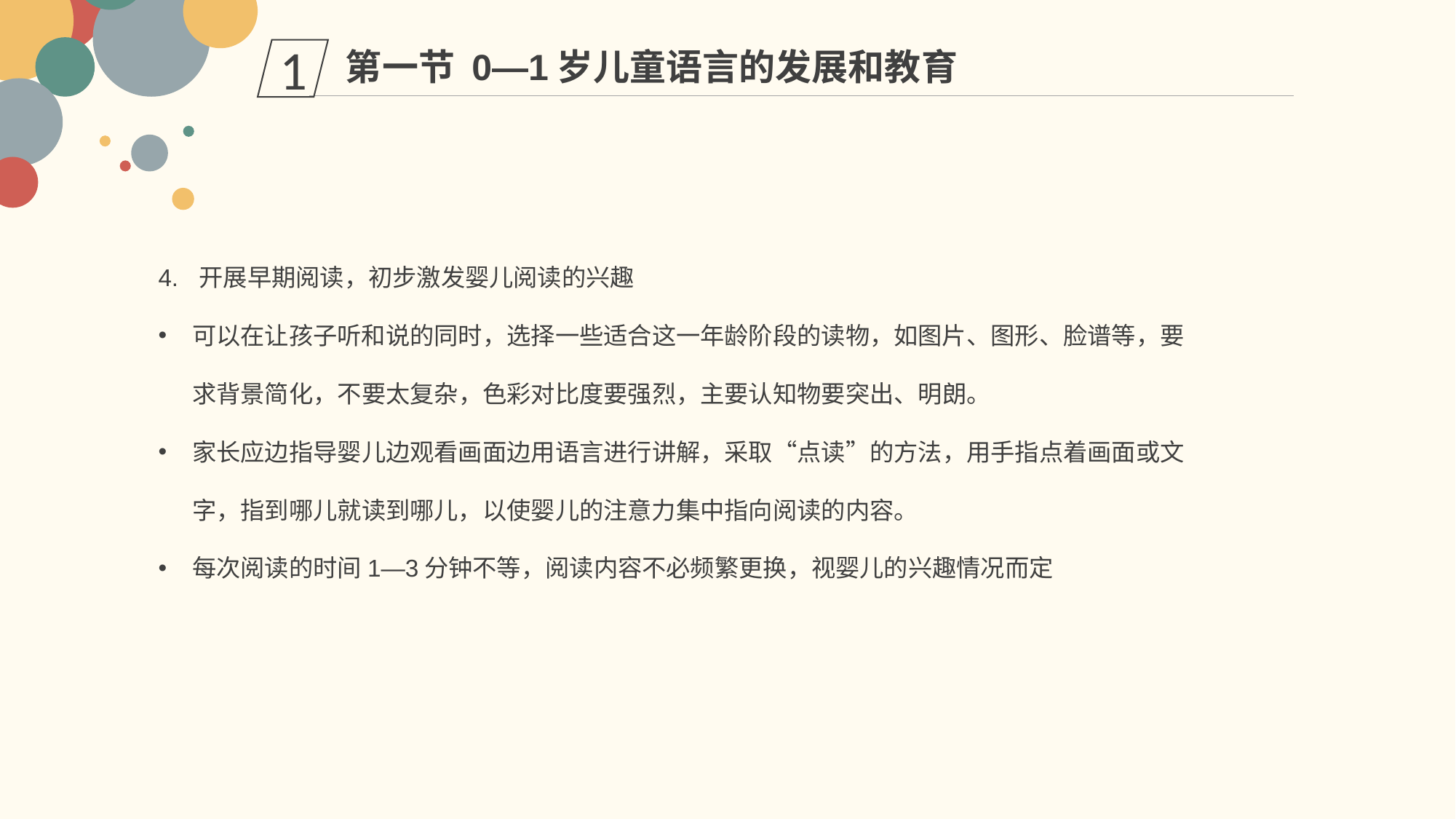

第一节 0—1岁儿童语言的发展和教育
1
开展早期阅读，初步激发婴儿阅读的兴趣
可以在让孩子听和说的同时，选择一些适合这一年龄阶段的读物，如图片、图形、脸谱等，要求背景简化，不要太复杂，色彩对比度要强烈，主要认知物要突出、明朗。
家长应边指导婴儿边观看画面边用语言进行讲解，采取“点读”的方法，用手指点着画面或文字，指到哪儿就读到哪儿，以使婴儿的注意力集中指向阅读的内容。
每次阅读的时间1—3分钟不等，阅读内容不必频繁更换，视婴儿的兴趣情况而定